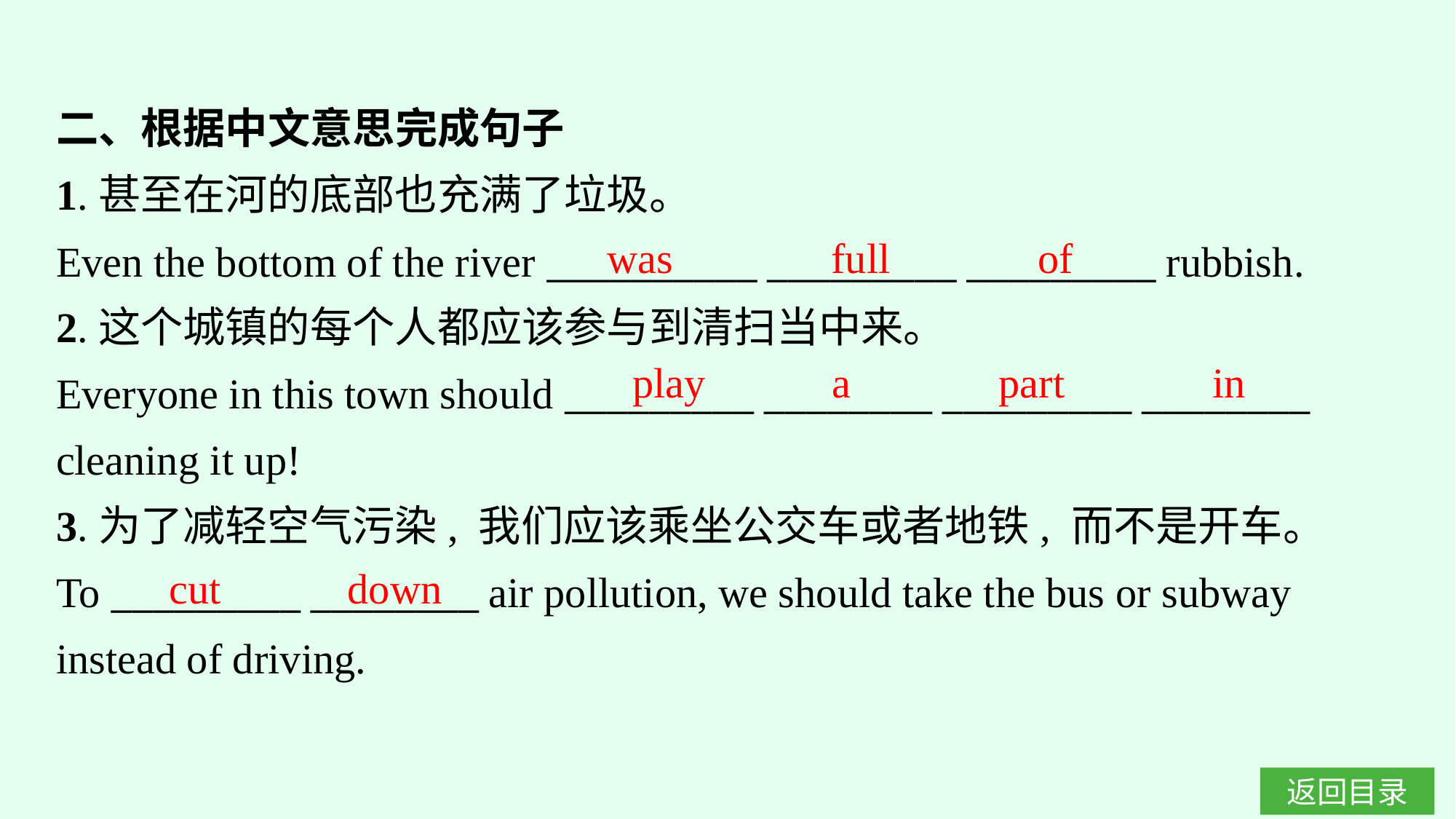

二、根据中文意思完成句子
1.甚至在河的底部也充满了垃圾。
Even the bottom of the river __________ _________ _________ rubbish.
2.这个城镇的每个人都应该参与到清扫当中来。
Everyone in this town should _________ ________ _________ ________ cleaning it up!
3.为了减轻空气污染, 我们应该乘坐公交车或者地铁, 而不是开车。
To _________ ________ air pollution, we should take the bus or subway instead of driving.
was               full              of
play            a              part              in
cut            down